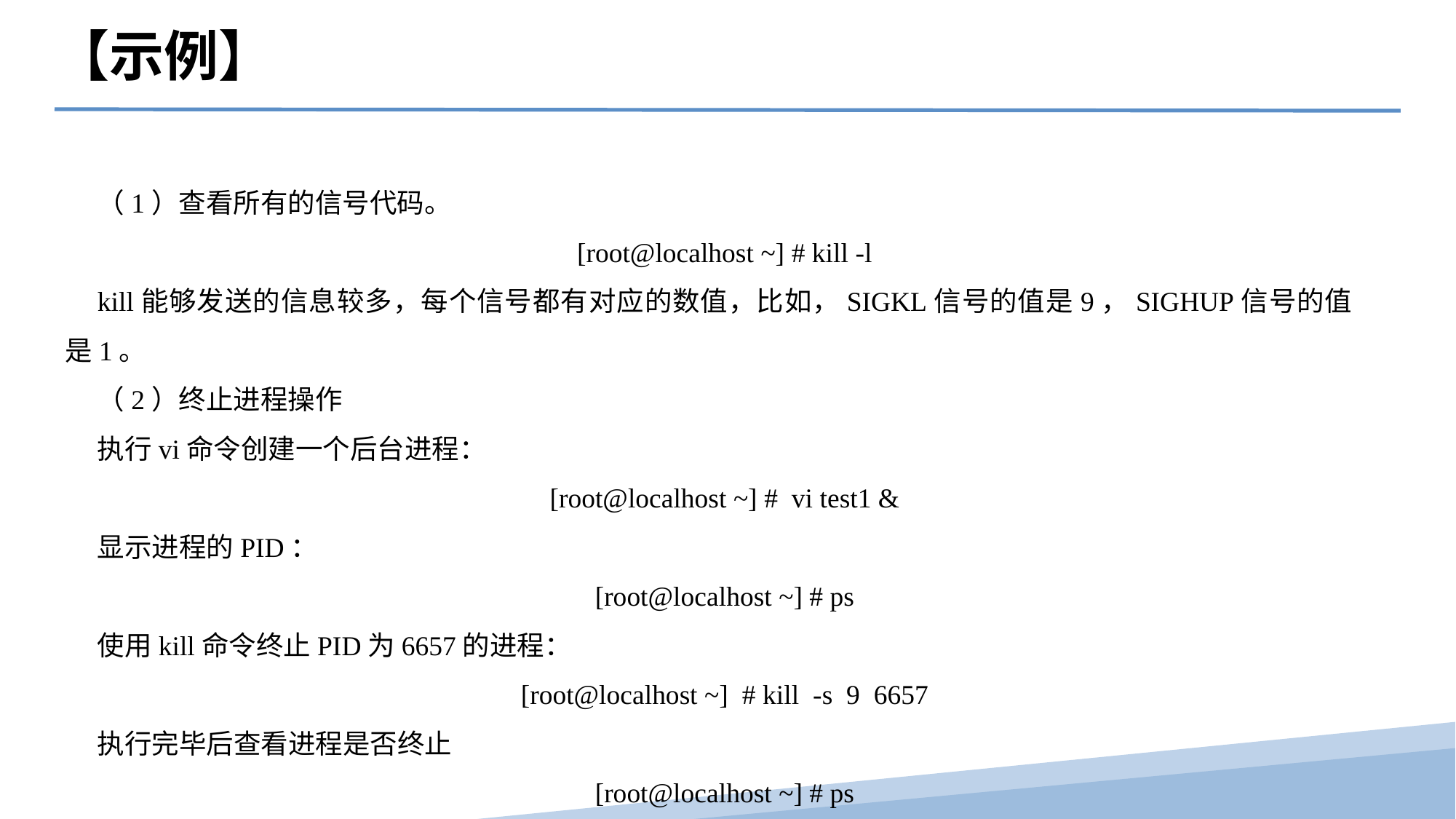

【示例】
（1）查看所有的信号代码。
[root@localhost ~] # kill -l
kill能够发送的信息较多，每个信号都有对应的数值，比如，SIGKL信号的值是9，SIGHUP信号的值是1。
（2）终止进程操作
执行vi命令创建一个后台进程：
[root@localhost ~] #  vi test1 &
显示进程的PID：
[root@localhost ~] # ps
使用kill命令终止PID为6657的进程：
[root@localhost ~]  # kill  -s  9  6657
执行完毕后查看进程是否终止
[root@localhost ~] # ps